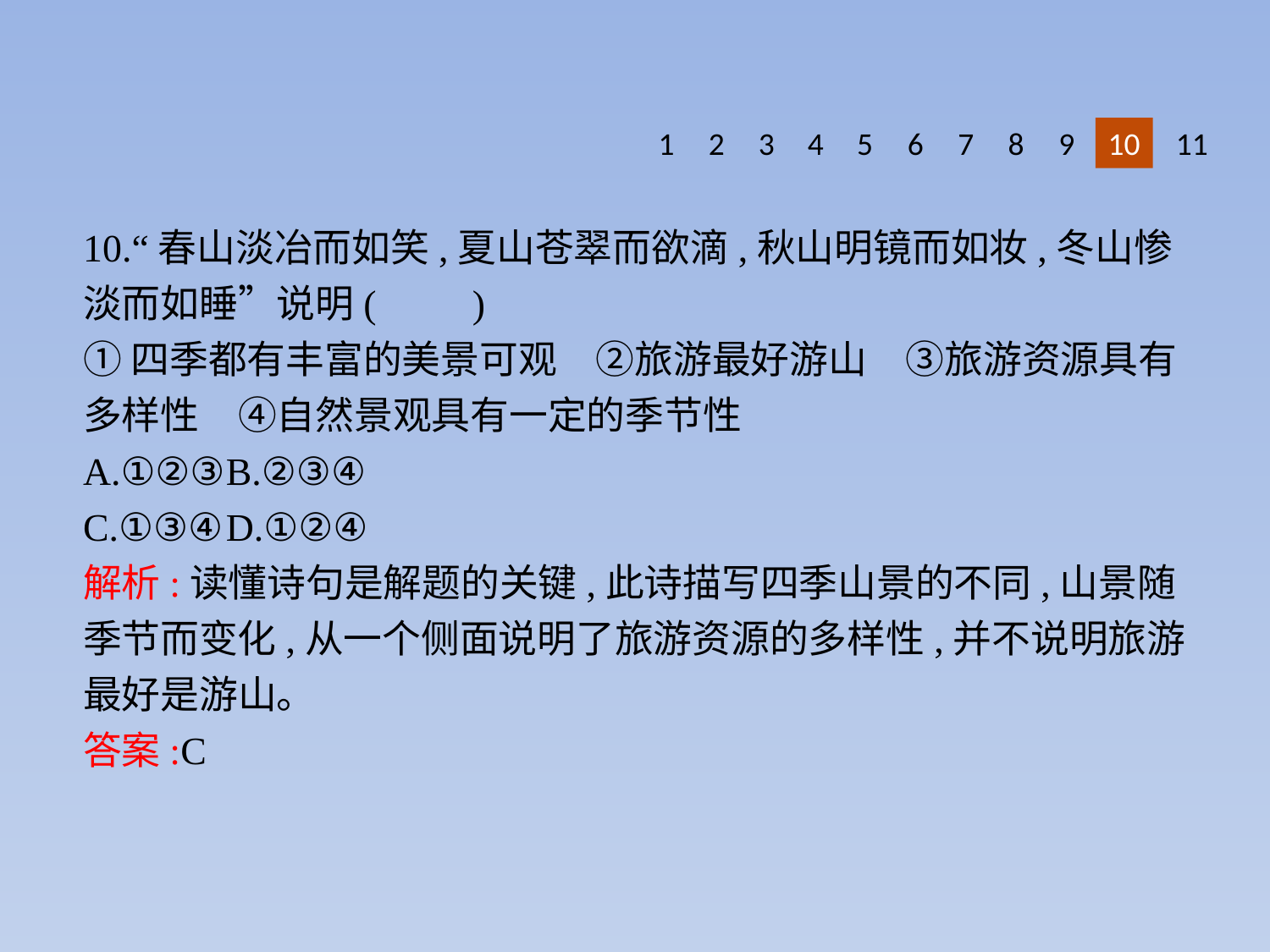

1
2
3
4
5
6
7
8
9
10
11
10.“春山淡冶而如笑,夏山苍翠而欲滴,秋山明镜而如妆,冬山惨淡而如睡”说明(　　)
①四季都有丰富的美景可观　②旅游最好游山　③旅游资源具有多样性　④自然景观具有一定的季节性
A.①②③	B.②③④
C.①③④	D.①②④
解析:读懂诗句是解题的关键,此诗描写四季山景的不同,山景随季节而变化,从一个侧面说明了旅游资源的多样性,并不说明旅游最好是游山。
答案:C